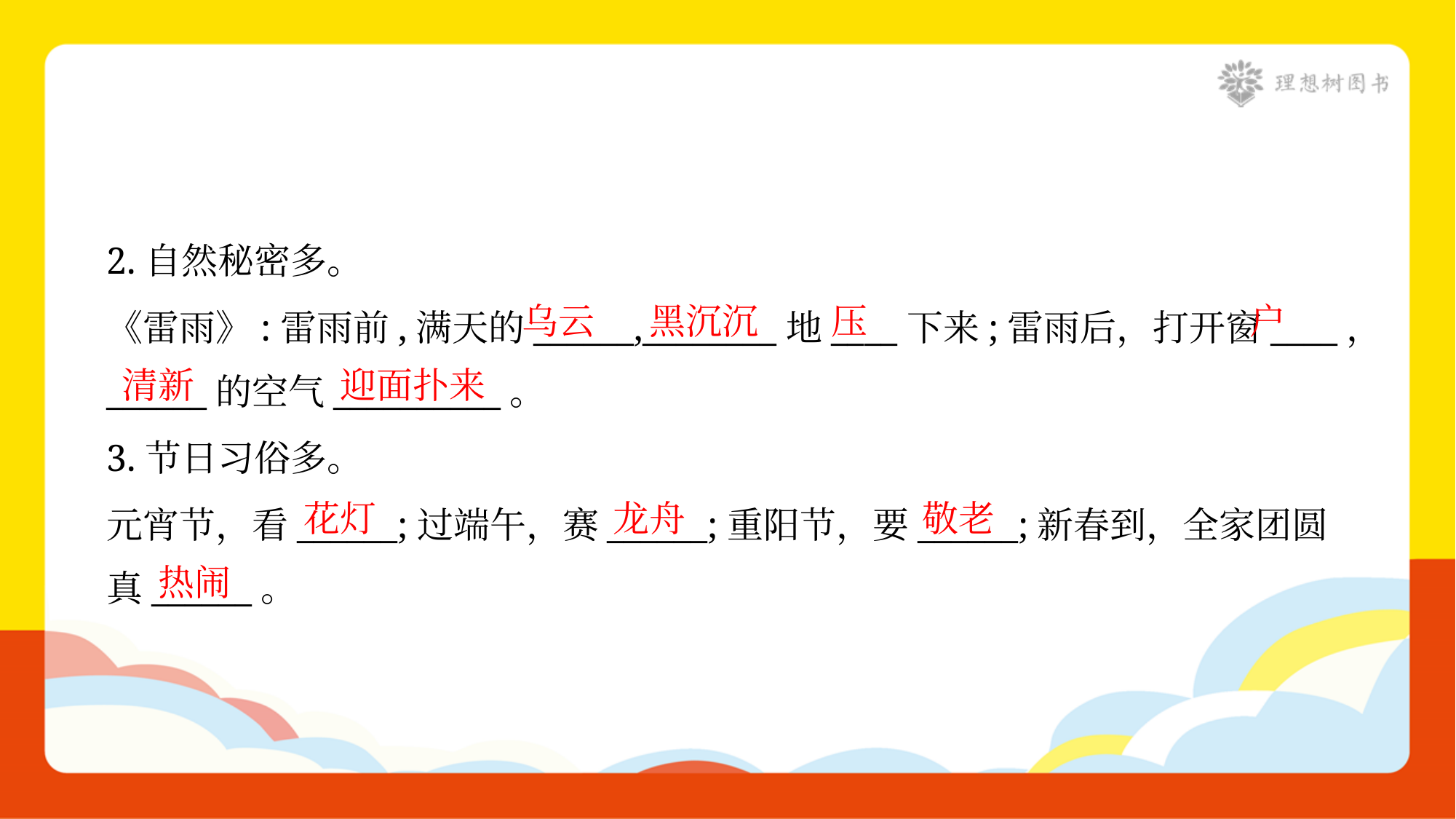

2.自然秘密多。
《雷雨》:雷雨前,满天的______,________地____下来;雷雨后，打开窗____，
______的空气__________。
乌云
黑沉沉
压
户
清新
迎面扑来
3.节日习俗多。
元宵节，看______;过端午，赛______;重阳节，要______;新春到，全家团圆
真______。
花灯
龙舟
敬老
热闹